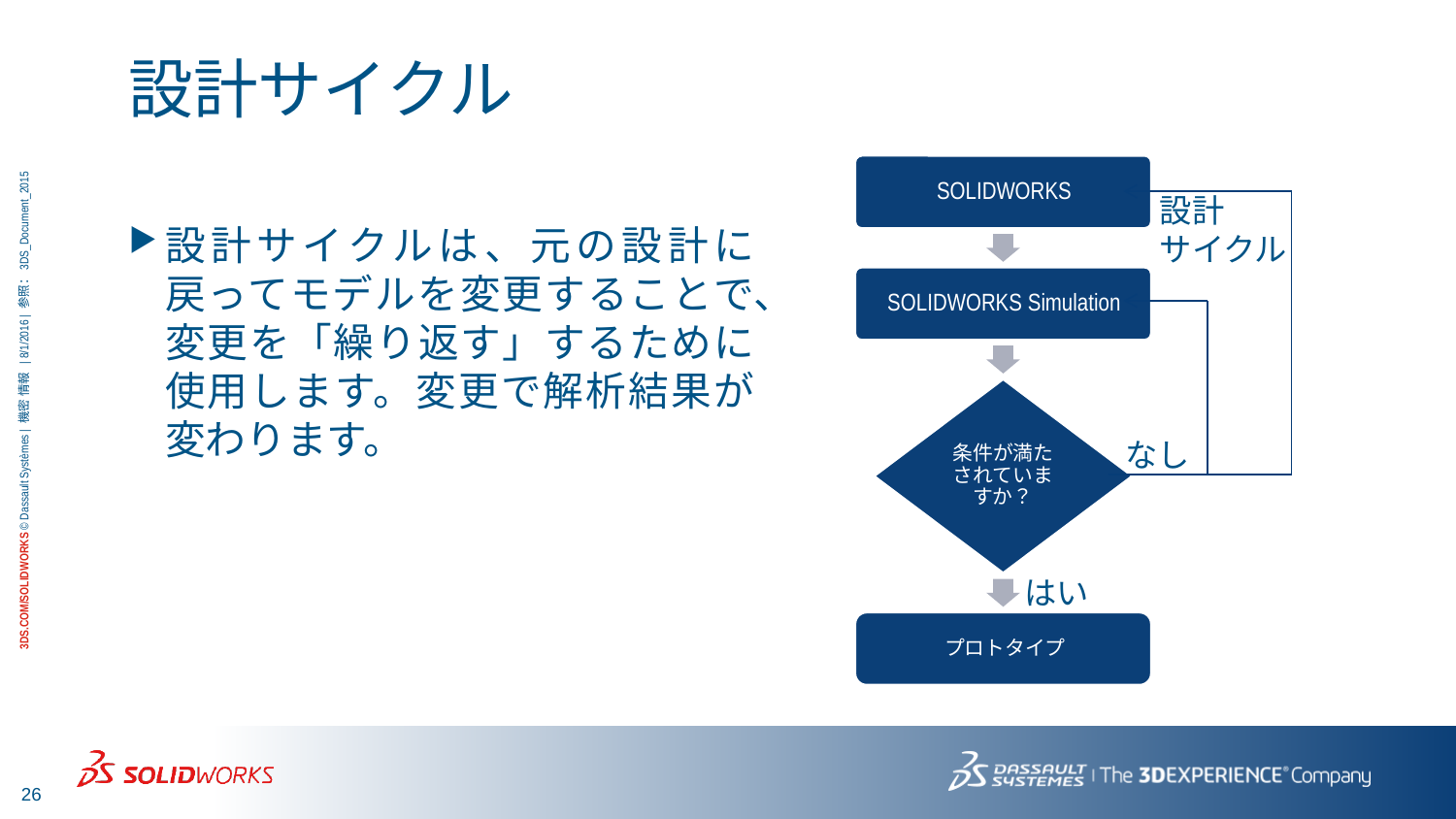

# 設計サイクル
SOLIDWORKS

SOLIDWORKS Simulation

条件が満たされていますか？

プロトタイプ
設計
サイクル
なし
はい
設計サイクルは、元の設計に戻ってモデルを変更することで、変更を「繰り返す」するために使用します。変更で解析結果が変わります。